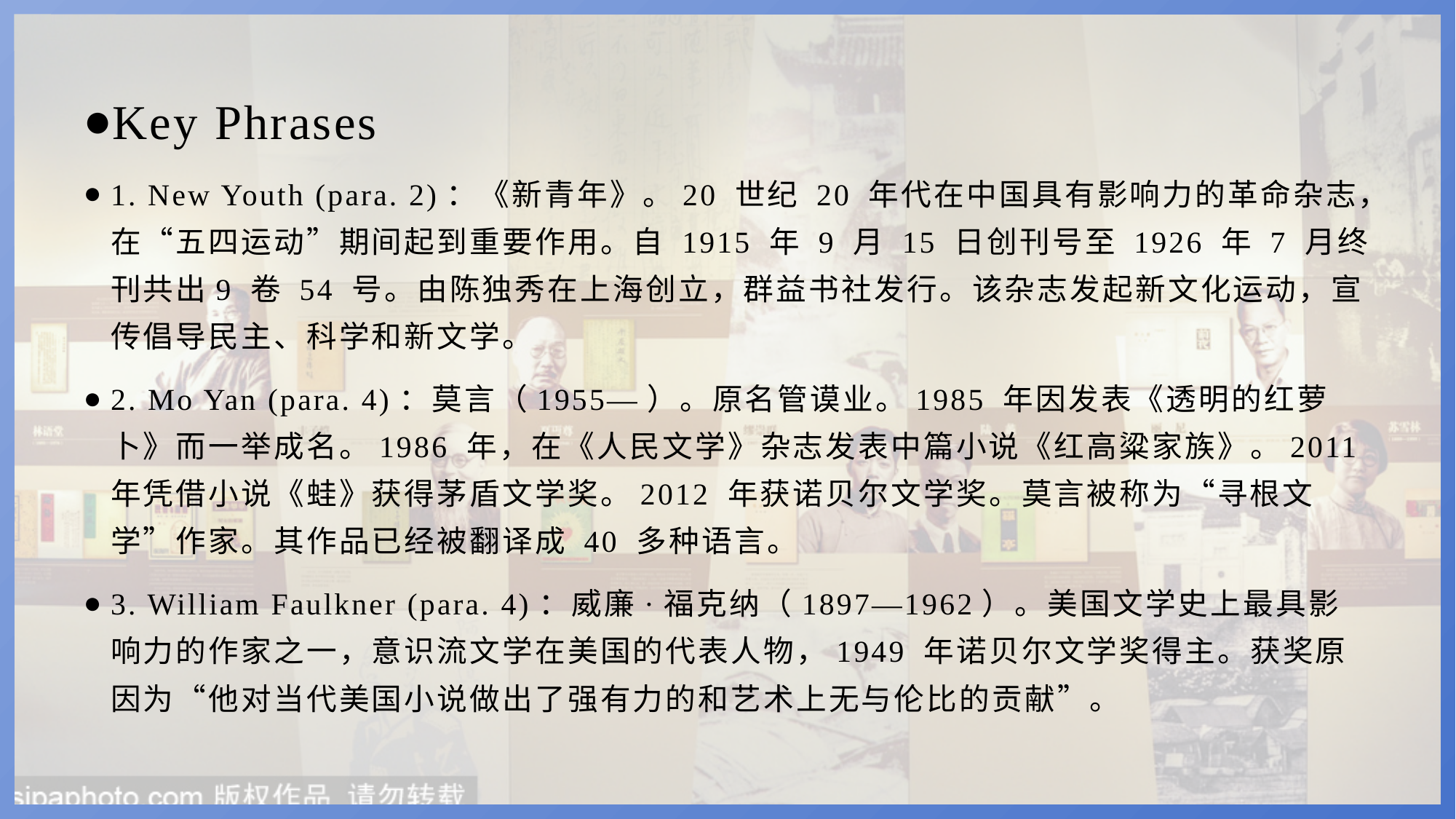

Key Phrases
1. New Youth (para. 2)：《新青年》。20 世纪 20 年代在中国具有影响力的革命杂志，在“五四运动”期间起到重要作用。自 1915 年 9 月 15 日创刊号至 1926 年 7 月终刊共出9 卷 54 号。由陈独秀在上海创立，群益书社发行。该杂志发起新文化运动，宣传倡导民主、科学和新文学。
2. Mo Yan (para. 4)：莫言（1955—）。原名管谟业。1985 年因发表《透明的红萝卜》而一举成名。1986 年，在《人民文学》杂志发表中篇小说《红高粱家族》。2011 年凭借小说《蛙》获得茅盾文学奖。2012 年获诺贝尔文学奖。莫言被称为“寻根文学”作家。其作品已经被翻译成 40 多种语言。
3. William Faulkner (para. 4)：威廉·福克纳（1897—1962）。美国文学史上最具影响力的作家之一，意识流文学在美国的代表人物，1949 年诺贝尔文学奖得主。获奖原因为“他对当代美国小说做出了强有力的和艺术上无与伦比的贡献”。